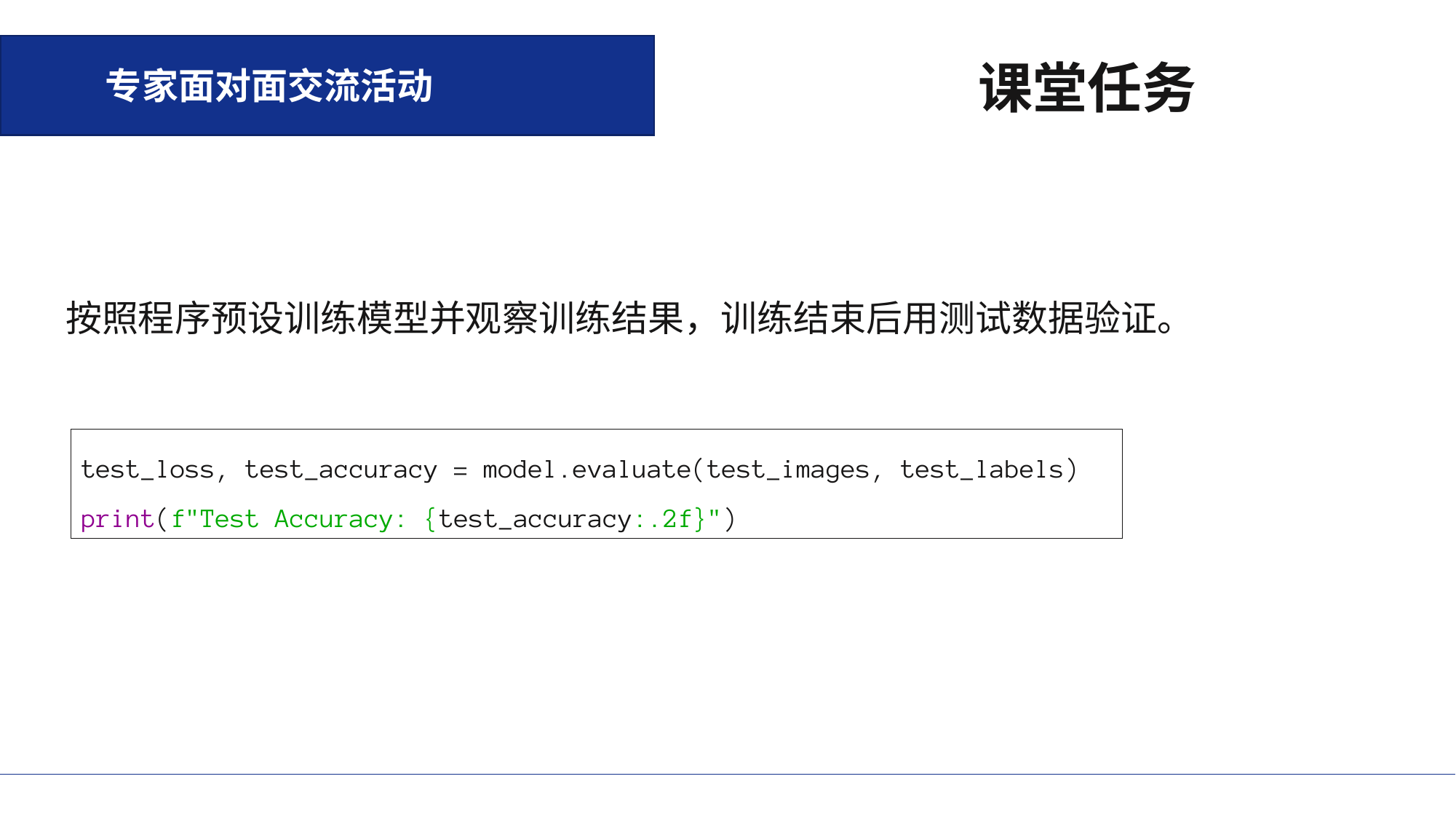

专家面对面交流活动
课堂任务
按照程序预设训练模型并观察训练结果，训练结束后用测试数据验证。
test_loss, test_accuracy = model.evaluate(test_images, test_labels)
print(f"Test Accuracy: {test_accuracy:.2f}")